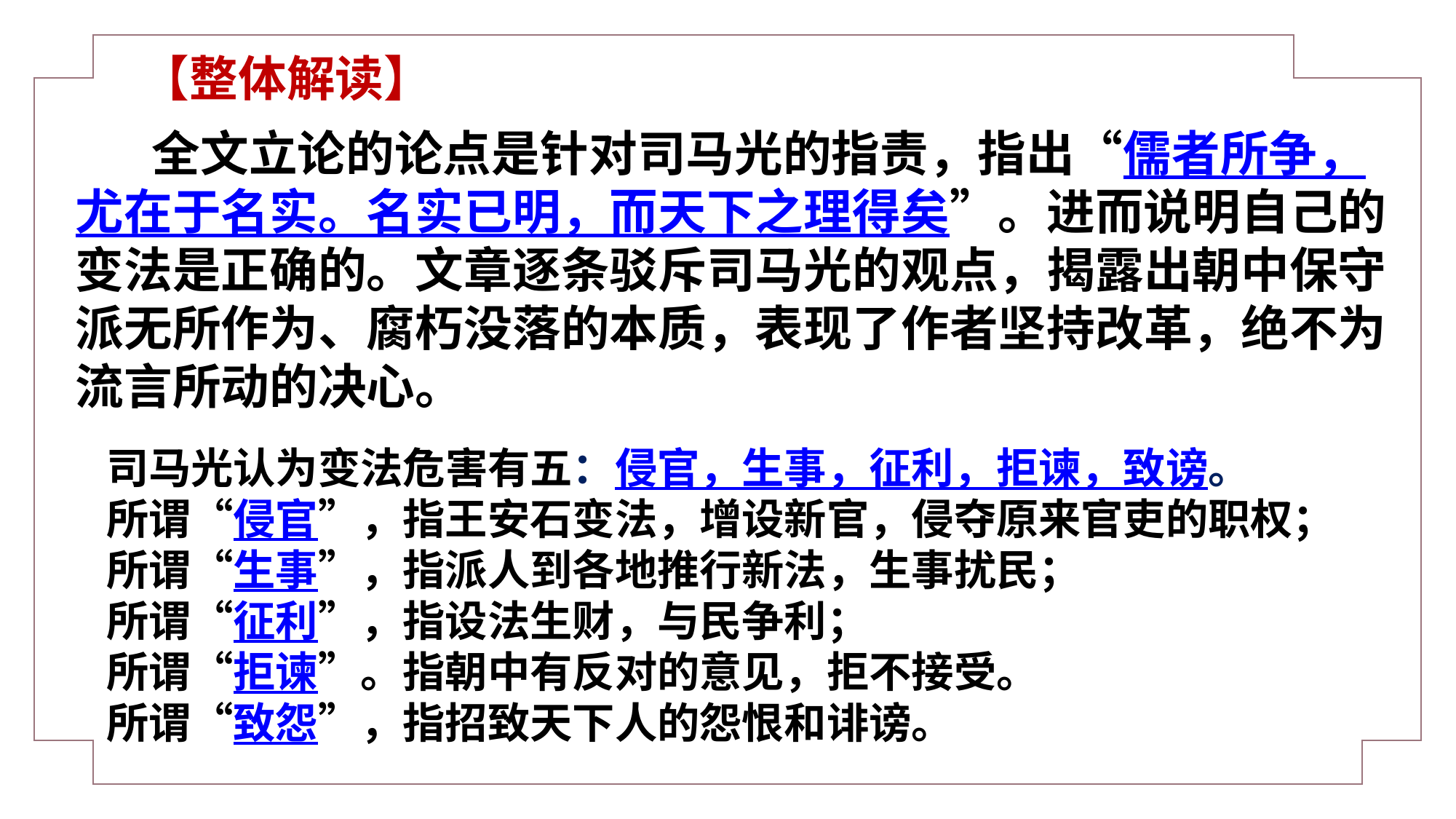

无由会晤，不任区区向往之至！
【整体解读】
       全文立论的论点是针对司马光的指责，指出“儒者所争，尤在于名实。名实已明，而天下之理得矣”。进而说明自己的变法是正确的。文章逐条驳斥司马光的观点，揭露出朝中保守派无所作为、腐朽没落的本质，表现了作者坚持改革，绝不为流言所动的决心。
司马光认为变法危害有五：侵官，生事，征利，拒谏，致谤。
所谓“侵官”，指王安石变法，增设新官，侵夺原来官吏的职权；
所谓“生事”，指派人到各地推行新法，生事扰民；
所谓“征利”，指设法生财，与民争利；
所谓“拒谏”。指朝中有反对的意见，拒不接受。
所谓“致怨”，指招致天下人的怨恨和诽谤。